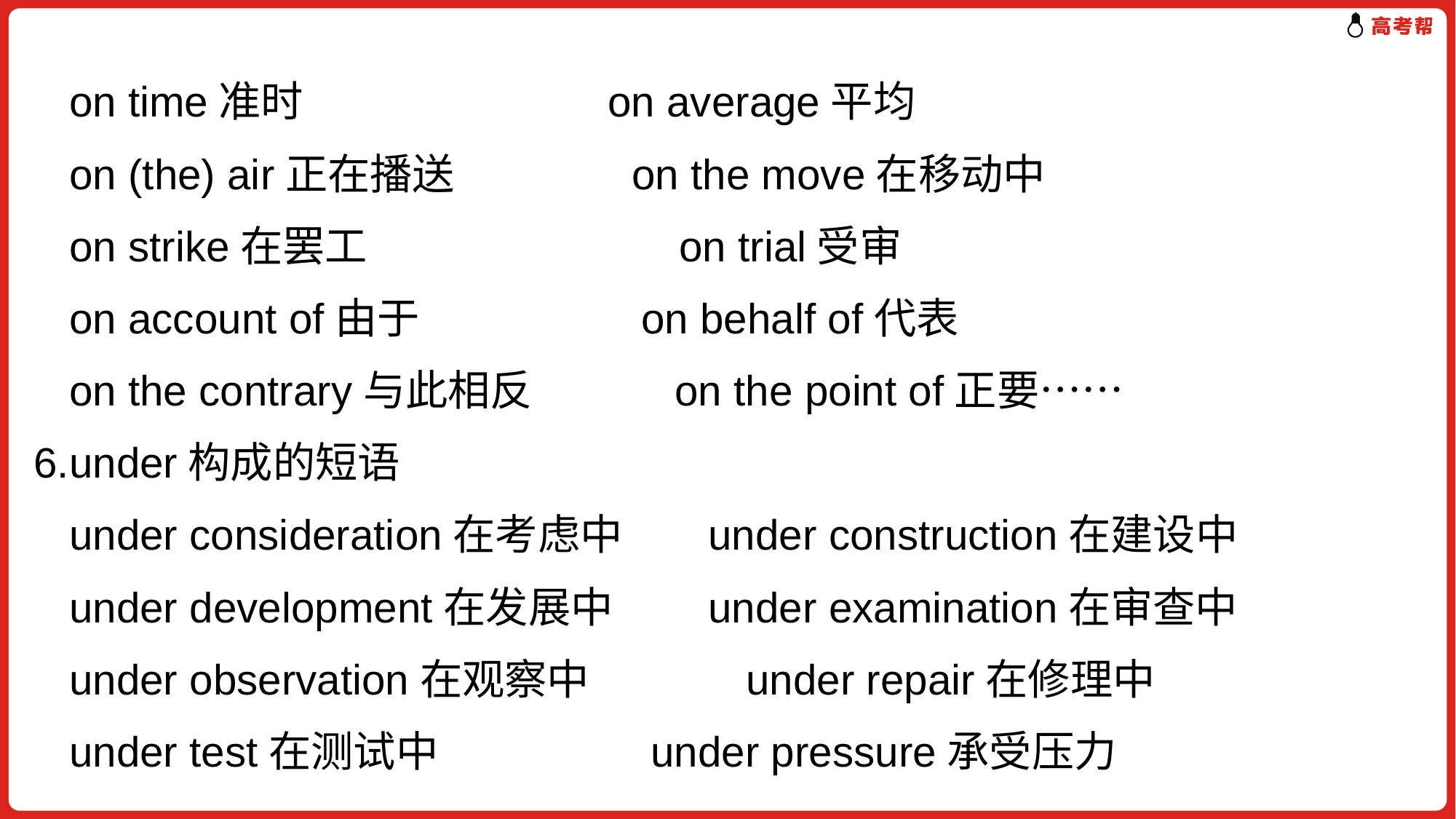

on time准时	                         on average平均
   on (the) air正在播送	                on the move在移动中
   on strike在罢工 	                     on trial受审
   on account of由于 	                 on behalf of代表
   on the contrary与此相反 	         on the point of正要……
6.under构成的短语
   under consideration在考虑中	 under construction在建设中
   under development在发展中	 under examination在审查中
   under observation在观察中	     under repair在修理中
   under test在测试中	                  under pressure承受压力